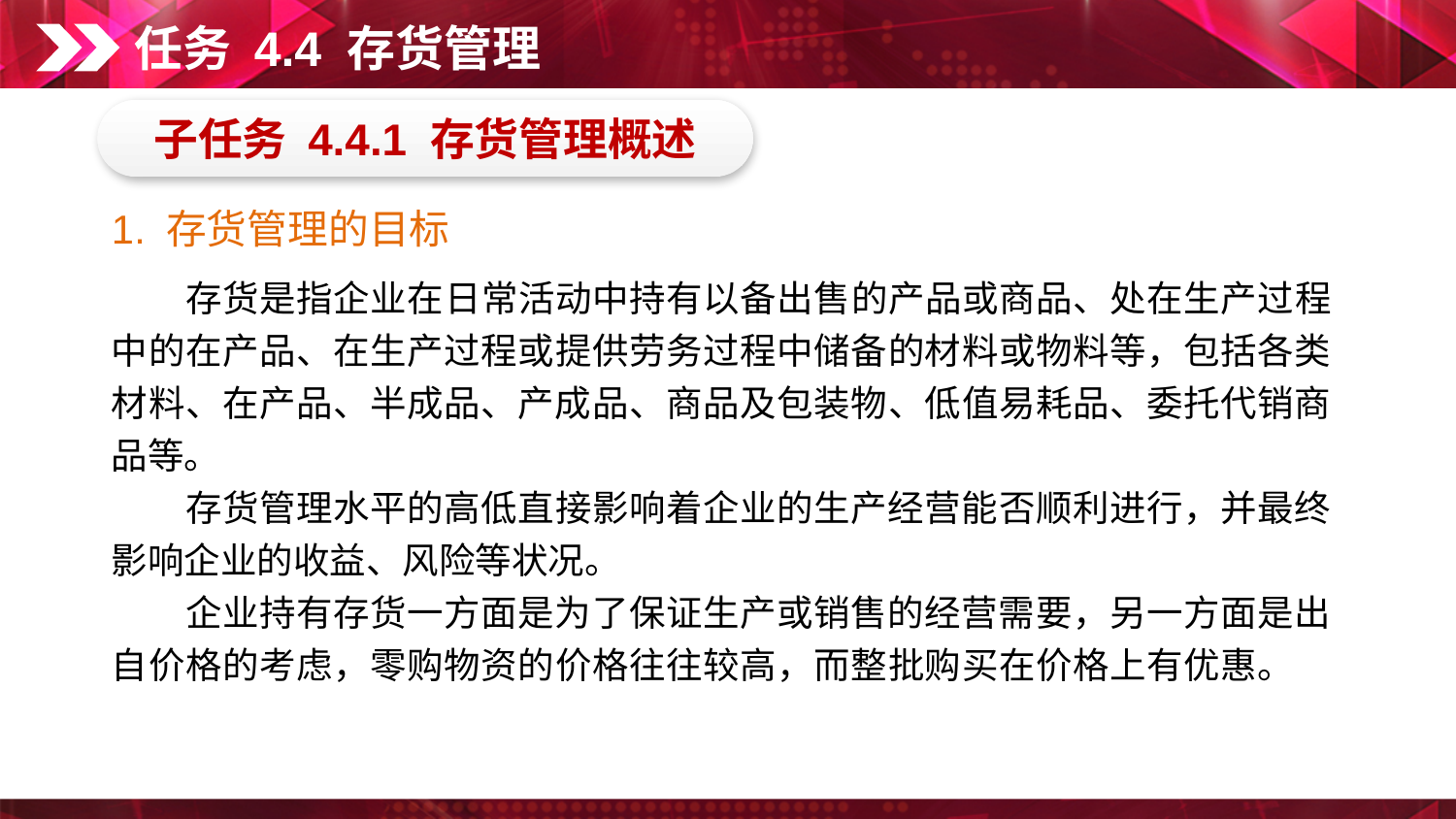

任务 4.4 存货管理

子任务 4.4.1 存货管理概述
1. 存货管理的目标
　　存货是指企业在日常活动中持有以备出售的产品或商品、处在生产过程中的在产品、在生产过程或提供劳务过程中储备的材料或物料等，包括各类材料、在产品、半成品、产成品、商品及包装物、低值易耗品、委托代销商品等。
　　存货管理水平的高低直接影响着企业的生产经营能否顺利进行，并最终影响企业的收益、风险等状况。
　　企业持有存货一方面是为了保证生产或销售的经营需要，另一方面是出自价格的考虑，零购物资的价格往往较高，而整批购买在价格上有优惠。